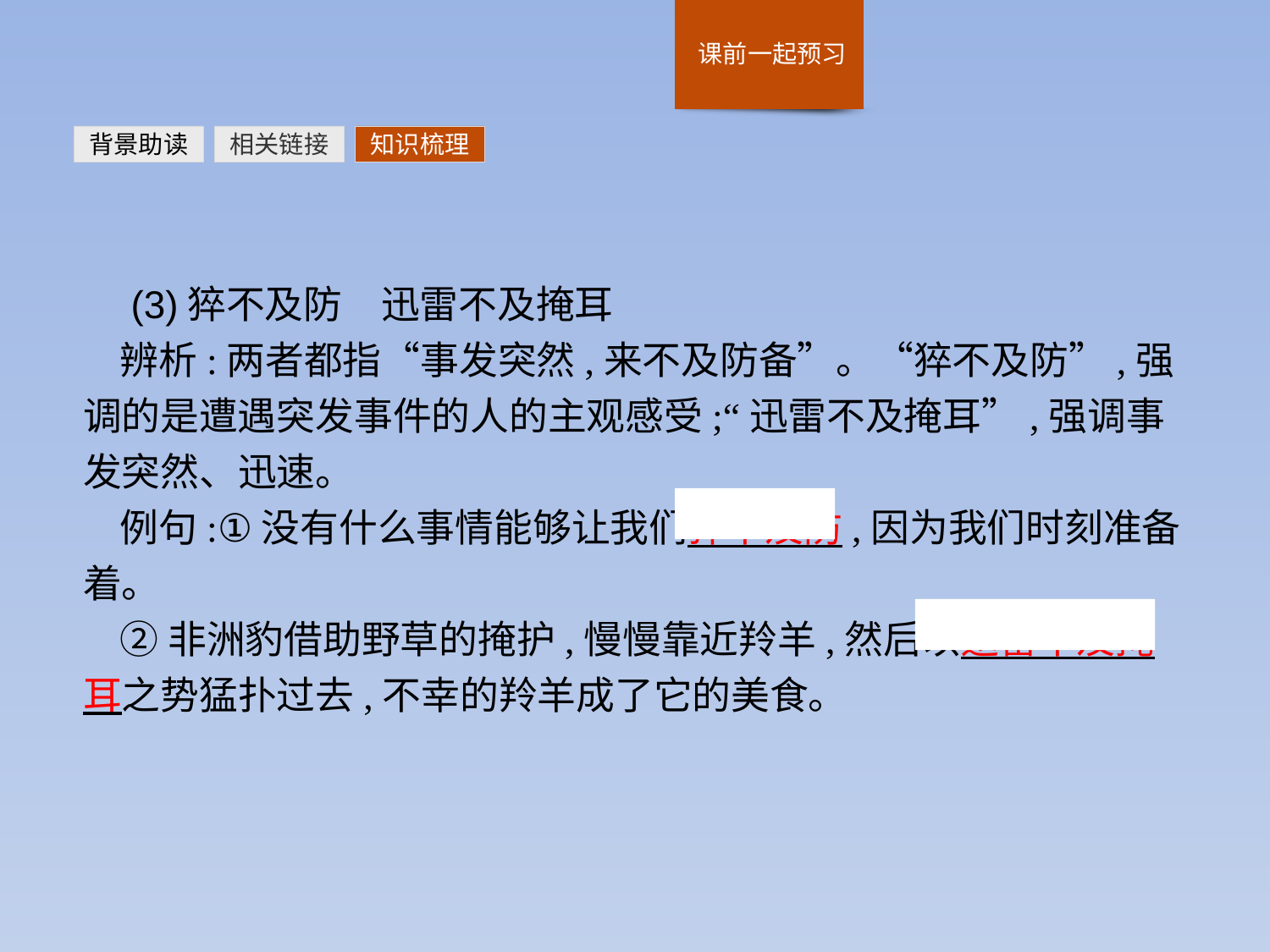

背景助读
相关链接
知识梳理
 (3)猝不及防　迅雷不及掩耳
辨析:两者都指“事发突然,来不及防备”。“猝不及防”,强调的是遭遇突发事件的人的主观感受;“迅雷不及掩耳”,强调事发突然、迅速。
例句:①没有什么事情能够让我们猝不及防,因为我们时刻准备着。
②非洲豹借助野草的掩护,慢慢靠近羚羊,然后以迅雷不及掩耳之势猛扑过去,不幸的羚羊成了它的美食。